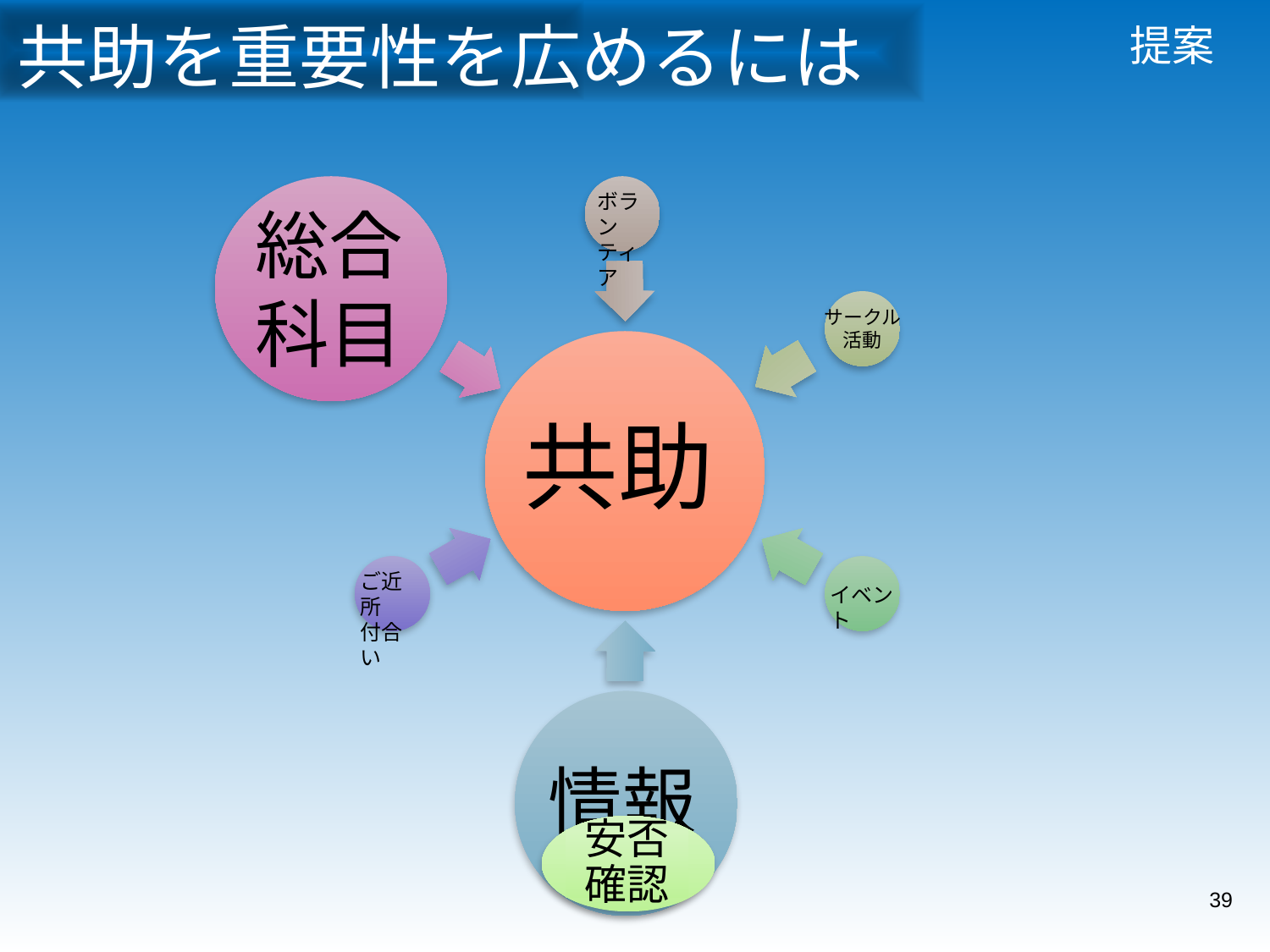

# 提案

共助を重要性を広めるには

総合科目
ボランティア

サークル
活動

共助

ご近所
付合い
イベント

情報

安否確認
39